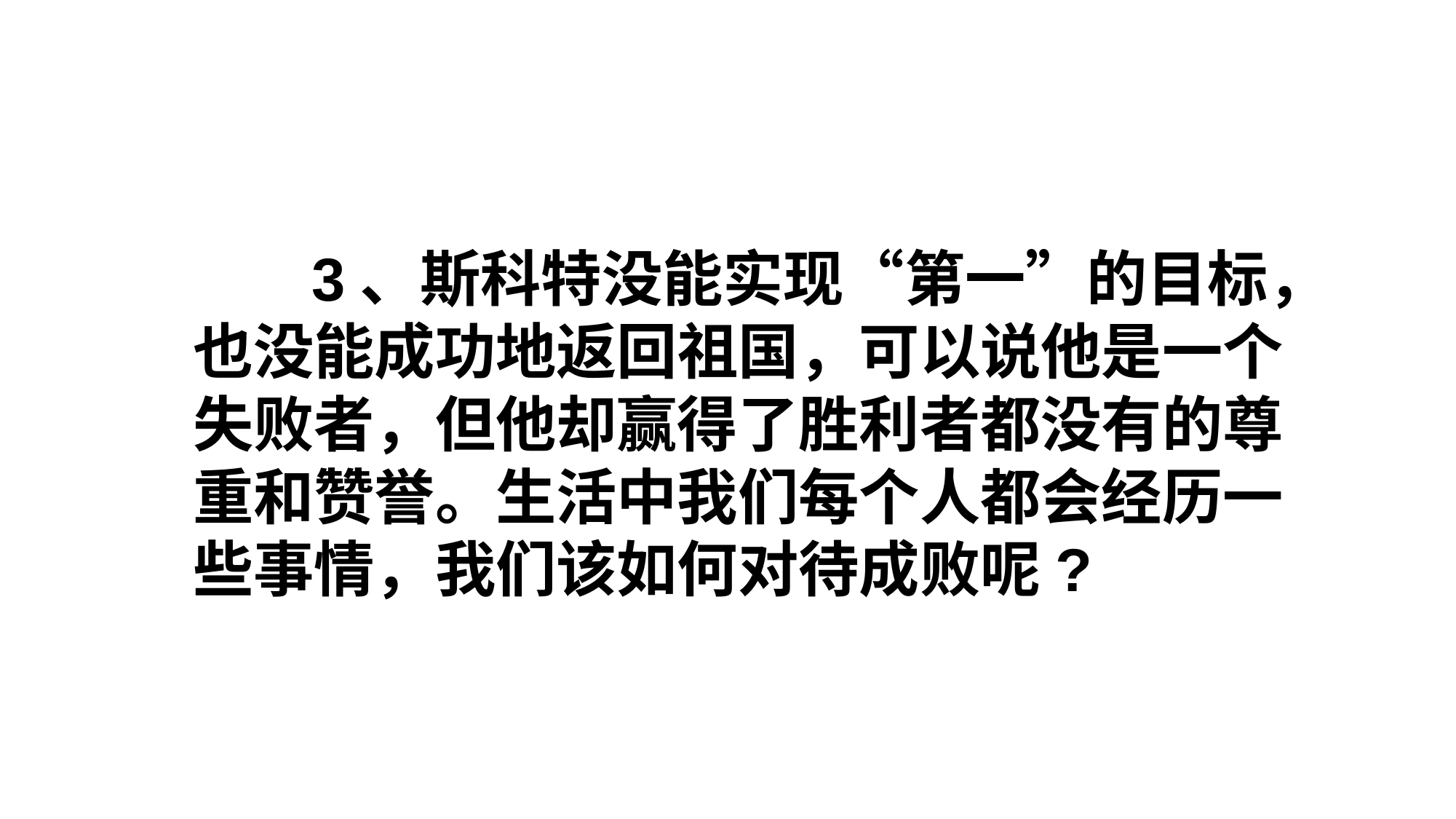

3、斯科特没能实现“第一”的目标，也没能成功地返回祖国，可以说他是一个失败者，但他却赢得了胜利者都没有的尊重和赞誉。生活中我们每个人都会经历一些事情，我们该如何对待成败呢?